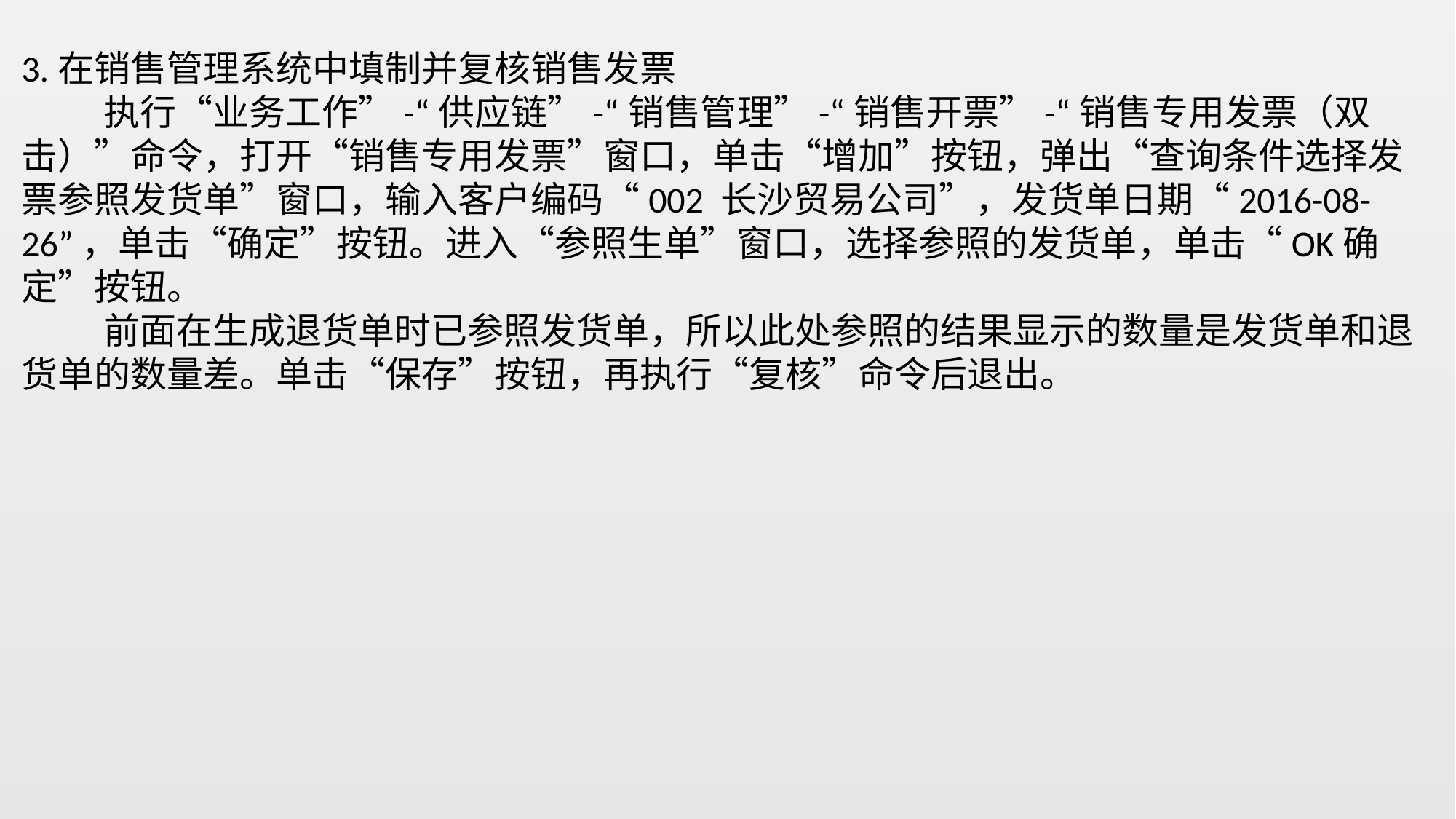

3.在销售管理系统中填制并复核销售发票
         执行“业务工作”-“供应链”-“销售管理”-“销售开票”-“销售专用发票（双击）”命令，打开“销售专用发票”窗口，单击“增加”按钮，弹出“查询条件选择发票参照发货单”窗口，输入客户编码“002 长沙贸易公司”，发货单日期“2016-08-26”，单击“确定”按钮。进入“参照生单”窗口，选择参照的发货单，单击“OK确定”按钮。
         前面在生成退货单时已参照发货单，所以此处参照的结果显示的数量是发货单和退货单的数量差。单击“保存”按钮，再执行“复核”命令后退出。